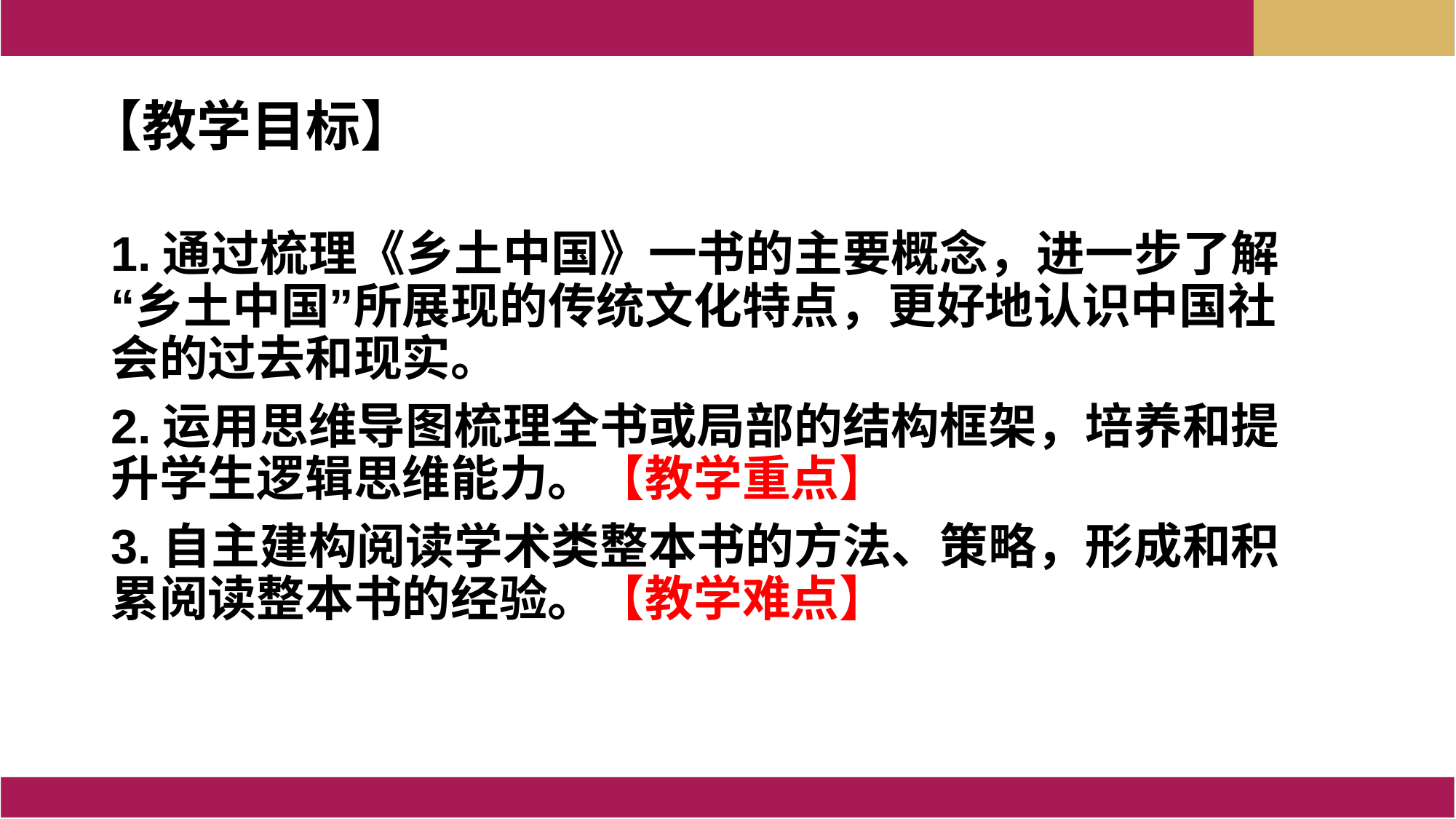

【教学目标】

1.通过梳理《乡土中国》一书的主要概念，进一步了解“乡土中国”所展现的传统文化特点，更好地认识中国社会的过去和现实。
2.运用思维导图梳理全书或局部的结构框架，培养和提升学生逻辑思维能力。【教学重点】
3.自主建构阅读学术类整本书的方法、策略，形成和积累阅读整本书的经验。【教学难点】